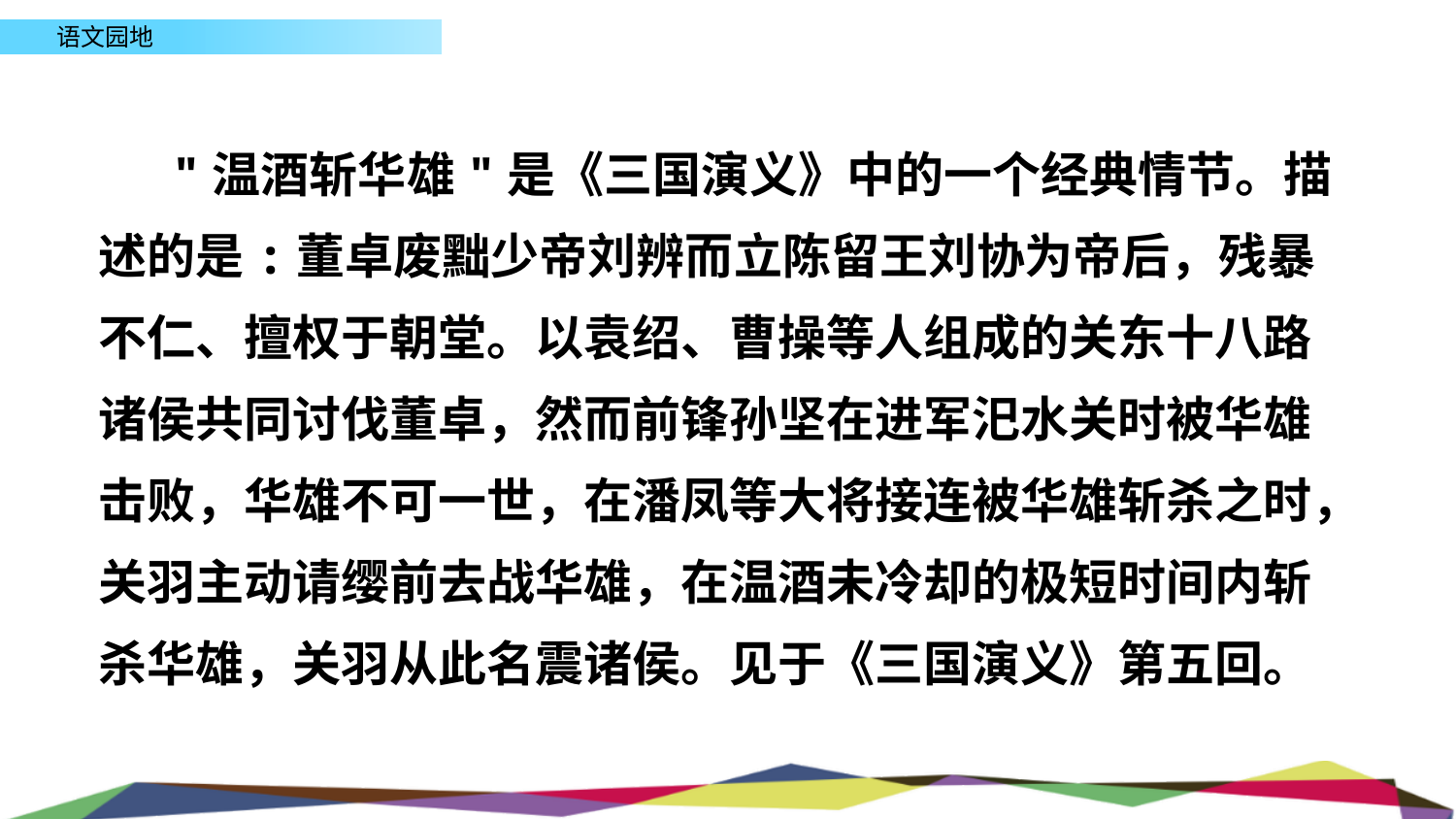

"温酒斩华雄"是《三国演义》中的一个经典情节。描述的是:董卓废黜少帝刘辨而立陈留王刘协为帝后，残暴不仁、擅权于朝堂。以袁绍、曹操等人组成的关东十八路诸侯共同讨伐董卓，然而前锋孙坚在进军汜水关时被华雄击败，华雄不可一世，在潘凤等大将接连被华雄斩杀之时，关羽主动请缨前去战华雄，在温酒未冷却的极短时间内斩杀华雄，关羽从此名震诸侯。见于《三国演义》第五回。